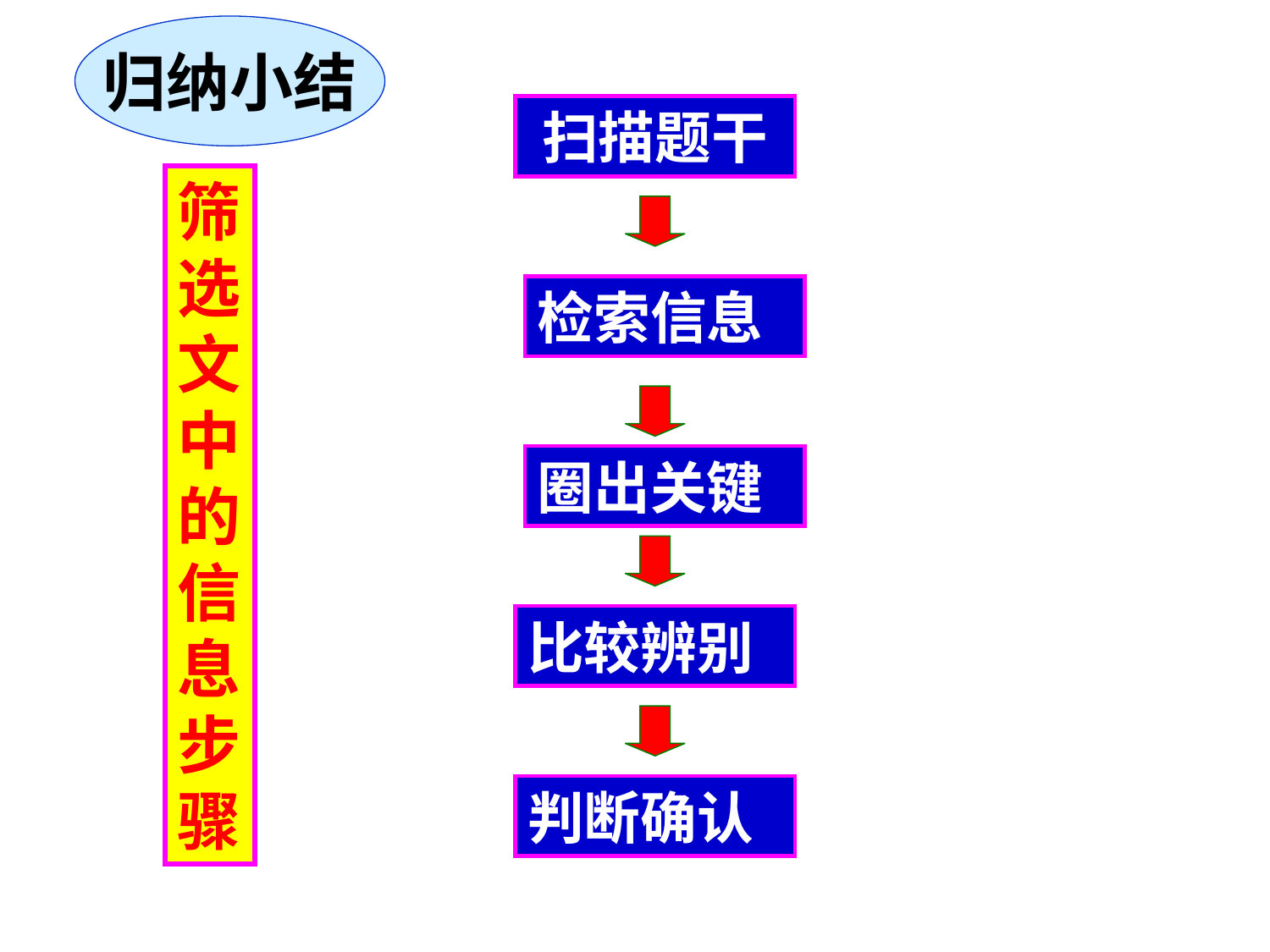

归纳小结
扫描题干
筛选文中的信息步骤

检索信息

圈出关键

比较辨别

判断确认